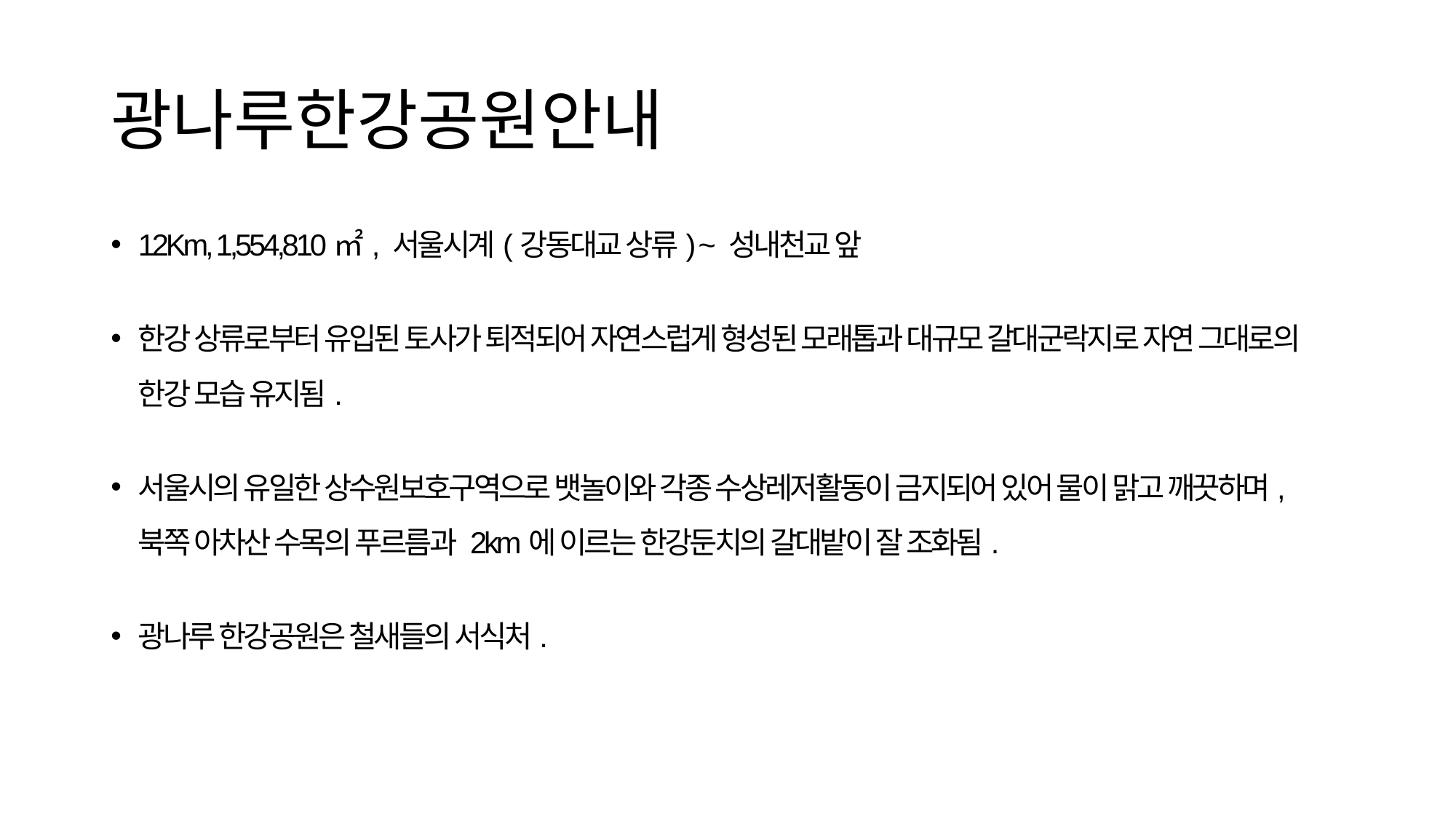

# 광나루한강공원안내
12Km, 1,554,810㎡, 서울시계(강동대교 상류) ~ 성내천교 앞
한강 상류로부터 유입된 토사가 퇴적되어 자연스럽게 형성된 모래톱과 대규모 갈대군락지로 자연 그대로의 한강 모습 유지됨.
서울시의 유일한 상수원보호구역으로 뱃놀이와 각종 수상레저활동이 금지되어 있어 물이 맑고 깨끗하며, 북쪽 아차산 수목의 푸르름과 2km에 이르는 한강둔치의 갈대밭이 잘 조화됨.
광나루 한강공원은 철새들의 서식처.